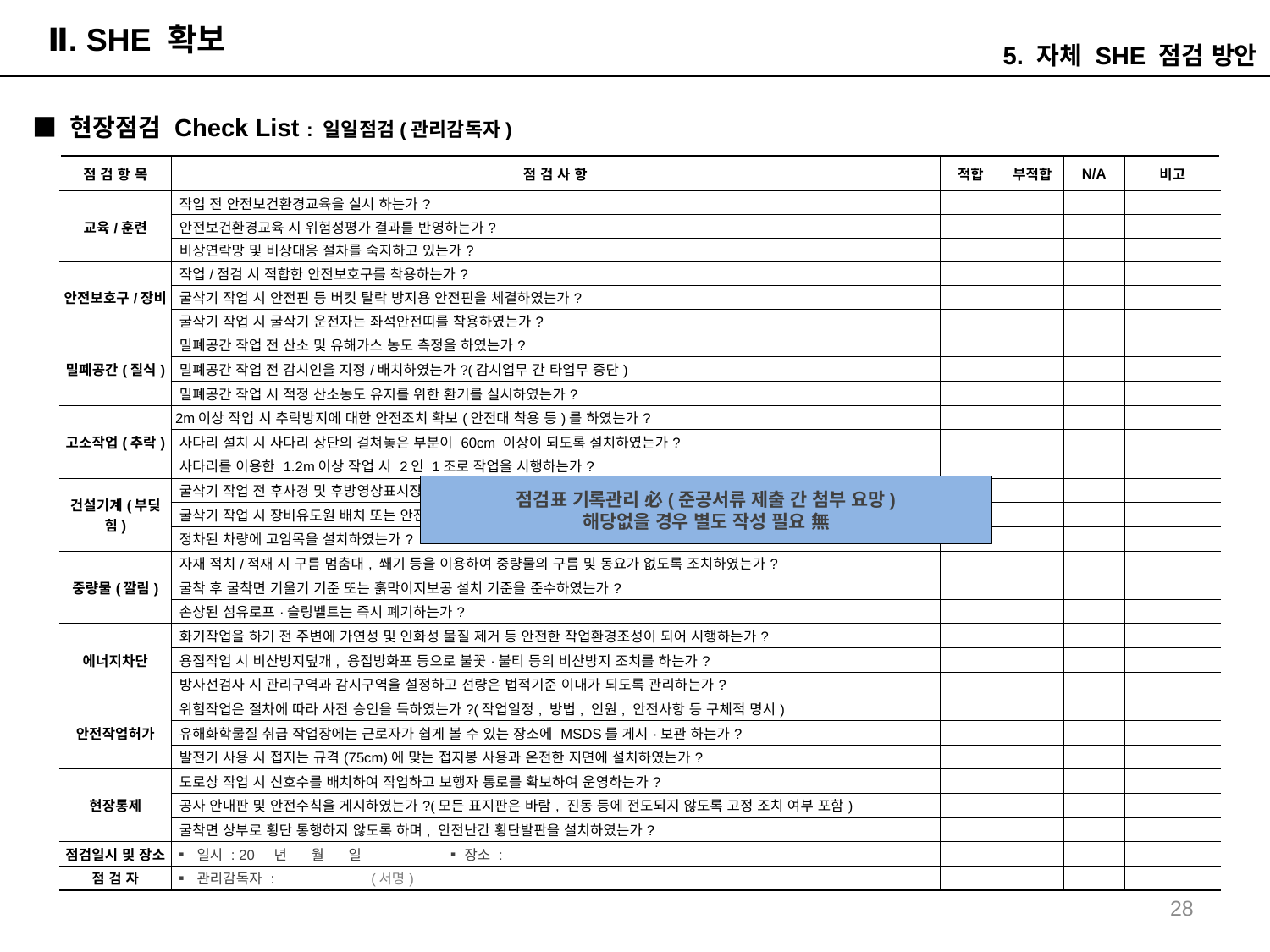

# Ⅱ. SHE 확보
5. 자체 SHE 점검 방안
■ 현장점검 Check List : 일일점검(관리감독자)
| 점 검 항 목 | 점 검 사 항 | 적합 | 부적합 | N/A | 비고 |
| --- | --- | --- | --- | --- | --- |
| 교육/훈련 | 작업 전 안전보건환경교육을 실시 하는가? |  |  |  |  |
|  | 안전보건환경교육 시 위험성평가 결과를 반영하는가? |  |  |  |  |
|  | 비상연락망 및 비상대응 절차를 숙지하고 있는가? |  |  |  |  |
| 안전보호구/장비 | 작업/점검 시 적합한 안전보호구를 착용하는가? |  |  |  |  |
|  | 굴삭기 작업 시 안전핀 등 버킷 탈락 방지용 안전핀을 체결하였는가? |  |  |  |  |
|  | 굴삭기 작업 시 굴삭기 운전자는 좌석안전띠를 착용하였는가? |  |  |  |  |
| 밀폐공간(질식) | 밀폐공간 작업 전 산소 및 유해가스 농도 측정을 하였는가? |  |  |  |  |
|  | 밀폐공간 작업 전 감시인을 지정/배치하였는가?(감시업무 간 타업무 중단) |  |  |  |  |
|  | 밀폐공간 작업 시 적정 산소농도 유지를 위한 환기를 실시하였는가? |  |  |  |  |
| 고소작업(추락) | 2m이상 작업 시 추락방지에 대한 안전조치 확보(안전대 착용 등)를 하였는가? |  |  |  |  |
|  | 사다리 설치 시 사다리 상단의 걸쳐놓은 부분이 60cm 이상이 되도록 설치하였는가? |  |  |  |  |
|  | 사다리를 이용한 1.2m이상 작업 시 2인 1조로 작업을 시행하는가? |  |  |  |  |
| 건설기계(부딪힘) | 굴삭기 작업 전 후사경 및 후방영상표시장치 등 부착상태 및 작동여부를 확인하였는가?(근로자 충돌 위험이있는 경우) |  |  |  |  |
|  | 굴삭기 작업 시 장비유도원 배치 또는 안전펜스를 설치하였는가? |  |  |  |  |
|  | 정차된 차량에 고임목을 설치하였는가? |  |  |  |  |
| 중량물(깔림) | 자재 적치/적재 시 구름 멈춤대, 쐐기 등을 이용하여 중량물의 구름 및 동요가 없도록 조치하였는가? |  |  |  |  |
|  | 굴착 후 굴착면 기울기 기준 또는 훍막이지보공 설치 기준을 준수하였는가? |  |  |  |  |
|  | 손상된 섬유로프·슬링벨트는 즉시 폐기하는가? |  |  |  |  |
| 에너지차단 | 화기작업을 하기 전 주변에 가연성 및 인화성 물질 제거 등 안전한 작업환경조성이 되어 시행하는가? |  |  |  |  |
|  | 용접작업 시 비산방지덮개, 용접방화포 등으로 불꽃·불티 등의 비산방지 조치를 하는가? |  |  |  |  |
|  | 방사선검사 시 관리구역과 감시구역을 설정하고 선량은 법적기준 이내가 되도록 관리하는가? |  |  |  |  |
| 안전작업허가 | 위험작업은 절차에 따라 사전 승인을 득하였는가?(작업일정, 방법, 인원, 안전사항 등 구체적 명시) |  |  |  |  |
|  | 유해화학물질 취급 작업장에는 근로자가 쉽게 볼 수 있는 장소에 MSDS를 게시·보관 하는가? |  |  |  |  |
|  | 발전기 사용 시 접지는 규격(75cm)에 맞는 접지봉 사용과 온전한 지면에 설치하였는가? |  |  |  |  |
| 현장통제 | 도로상 작업 시 신호수를 배치하여 작업하고 보행자 통로를 확보하여 운영하는가? |  |  |  |  |
|  | 공사 안내판 및 안전수칙을 게시하였는가?(모든 표지판은 바람, 진동 등에 전도되지 않도록 고정 조치 여부 포함) |  |  |  |  |
|  | 굴착면 상부로 횡단 통행하지 않도록 하며, 안전난간 횡단발판을 설치하였는가? |  |  |  |  |
| 점검일시 및 장소 | ▪ 일시 : 20 년 월 일 ▪ 장소 : |  |  |  |  |
| 점 검 자 | ▪ 관리감독자 : (서명) |  |  |  |  |
점검표 기록관리 必(준공서류 제출 간 첨부 요망)
해당없을 경우 별도 작성 필요 無
28